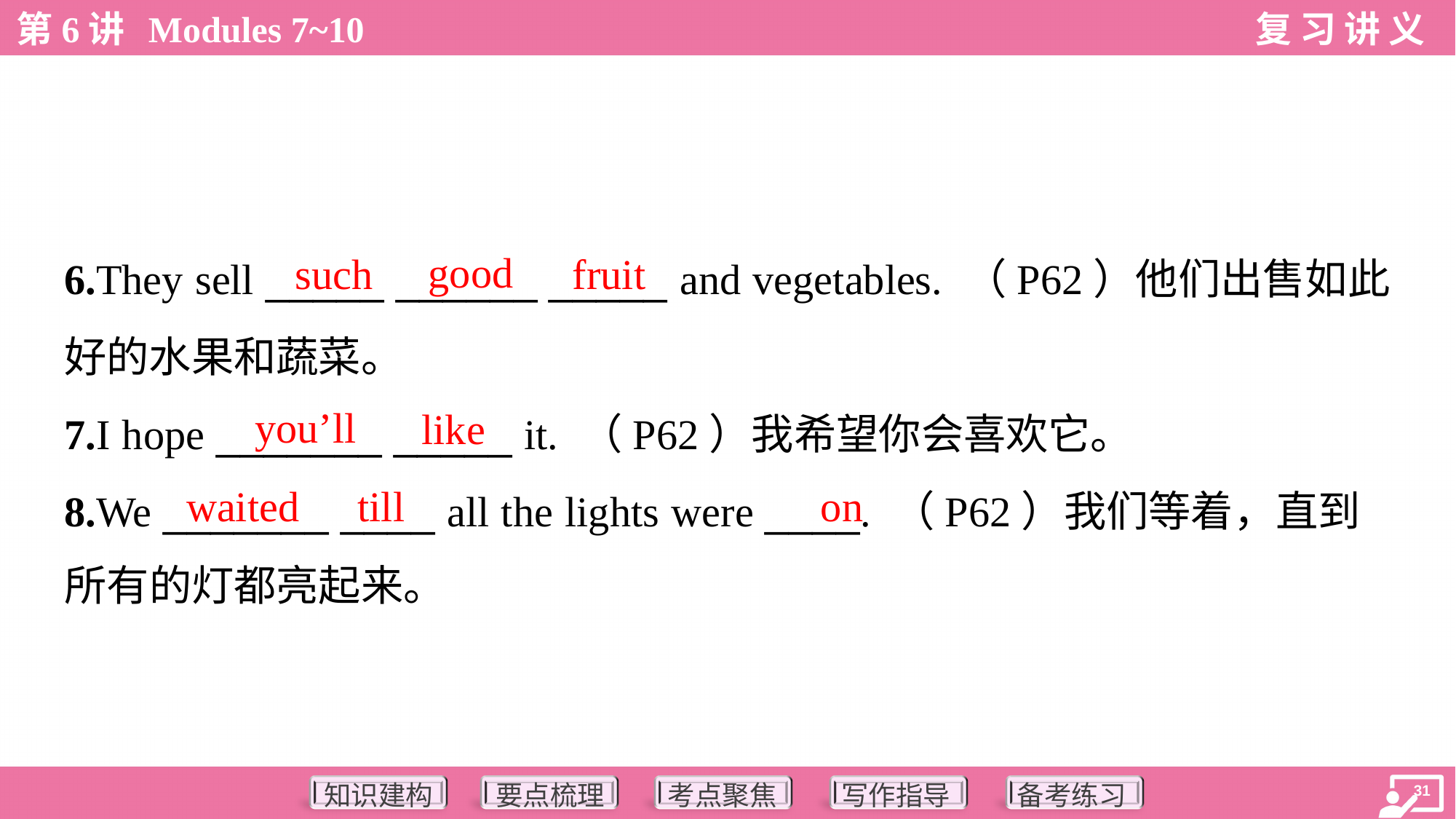

good
such
fruit
6.They sell _____ ______ _____ and vegetables. （P62）他们出售如此
好的水果和蔬菜。
7.I hope _______ _____ it. （P62）我希望你会喜欢它。
8.We _______ ____ all the lights were ____. （P62）我们等着，直到
所有的灯都亮起来。
you’ll
like
waited
till
on